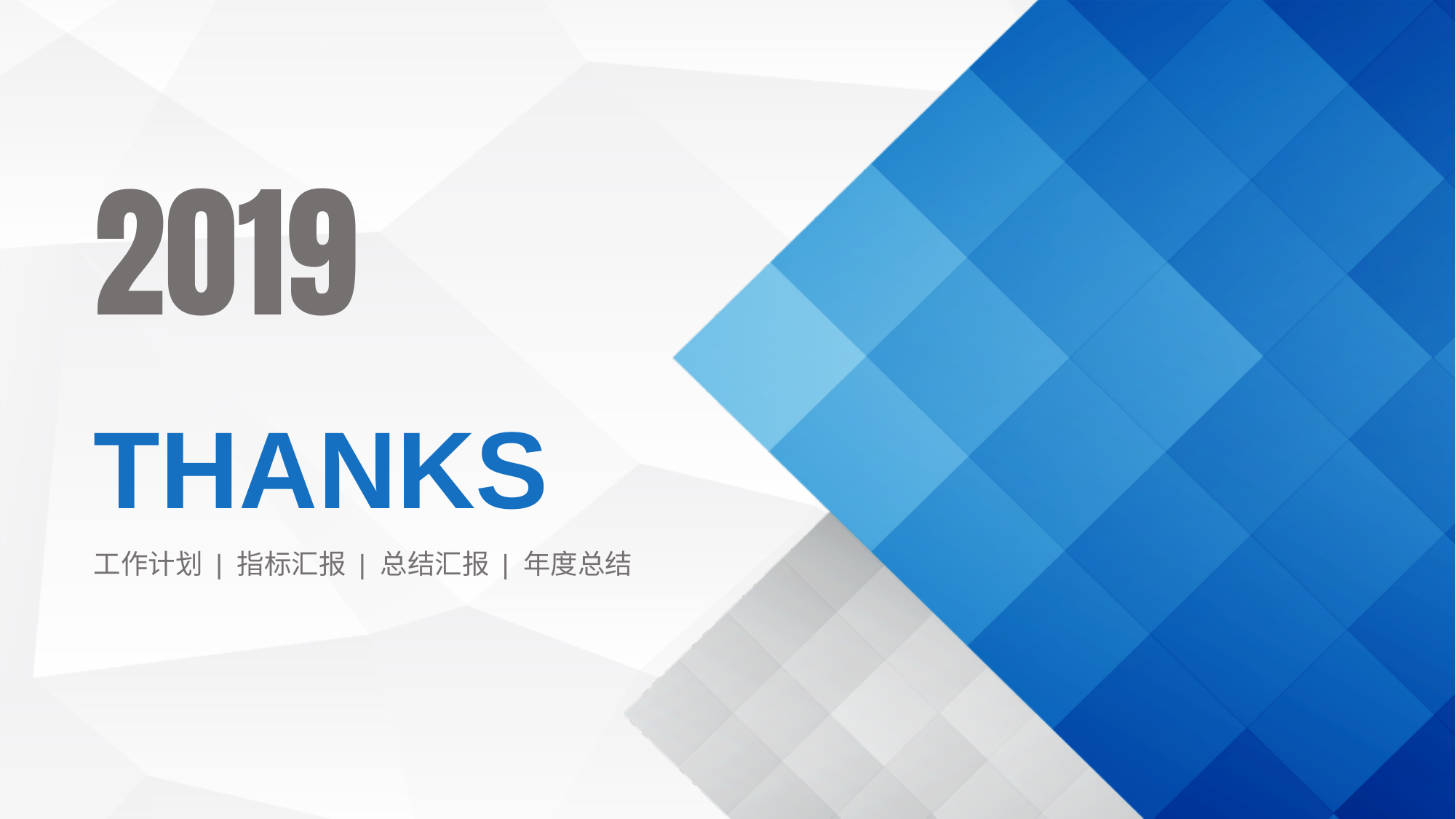

2019
THANKS
工作计划 | 指标汇报 | 总结汇报 | 年度总结